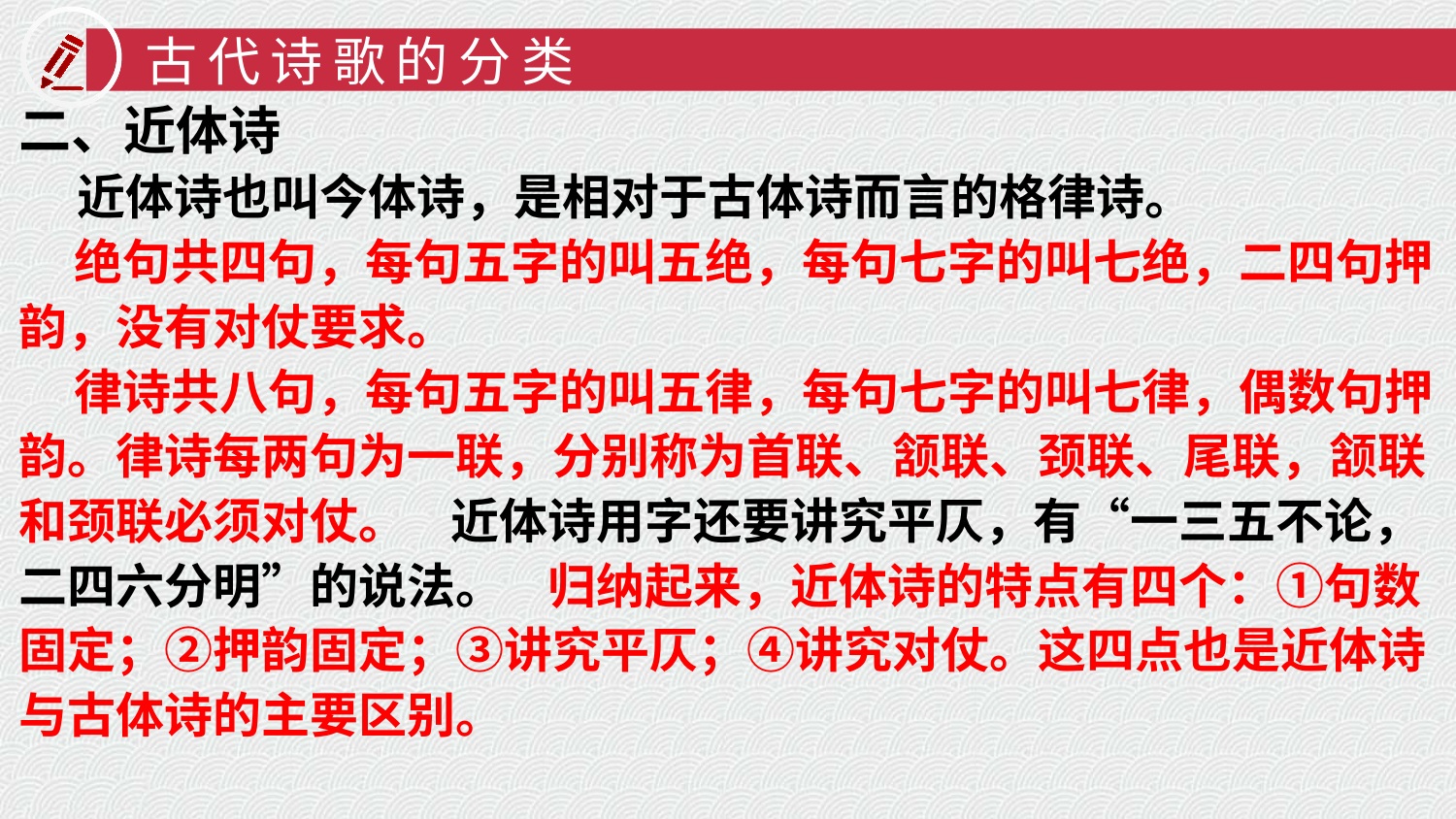

古代诗歌的分类

二、近体诗
    近体诗也叫今体诗，是相对于古体诗而言的格律诗。
    绝句共四句，每句五字的叫五绝，每句七字的叫七绝，二四句押韵，没有对仗要求。
    律诗共八句，每句五字的叫五律，每句七字的叫七律，偶数句押韵。律诗每两句为一联，分别称为首联、颔联、颈联、尾联，颔联和颈联必须对仗。    近体诗用字还要讲究平仄，有“一三五不论，二四六分明”的说法。    归纳起来，近体诗的特点有四个：①句数固定；②押韵固定；③讲究平仄；④讲究对仗。这四点也是近体诗与古体诗的主要区别。